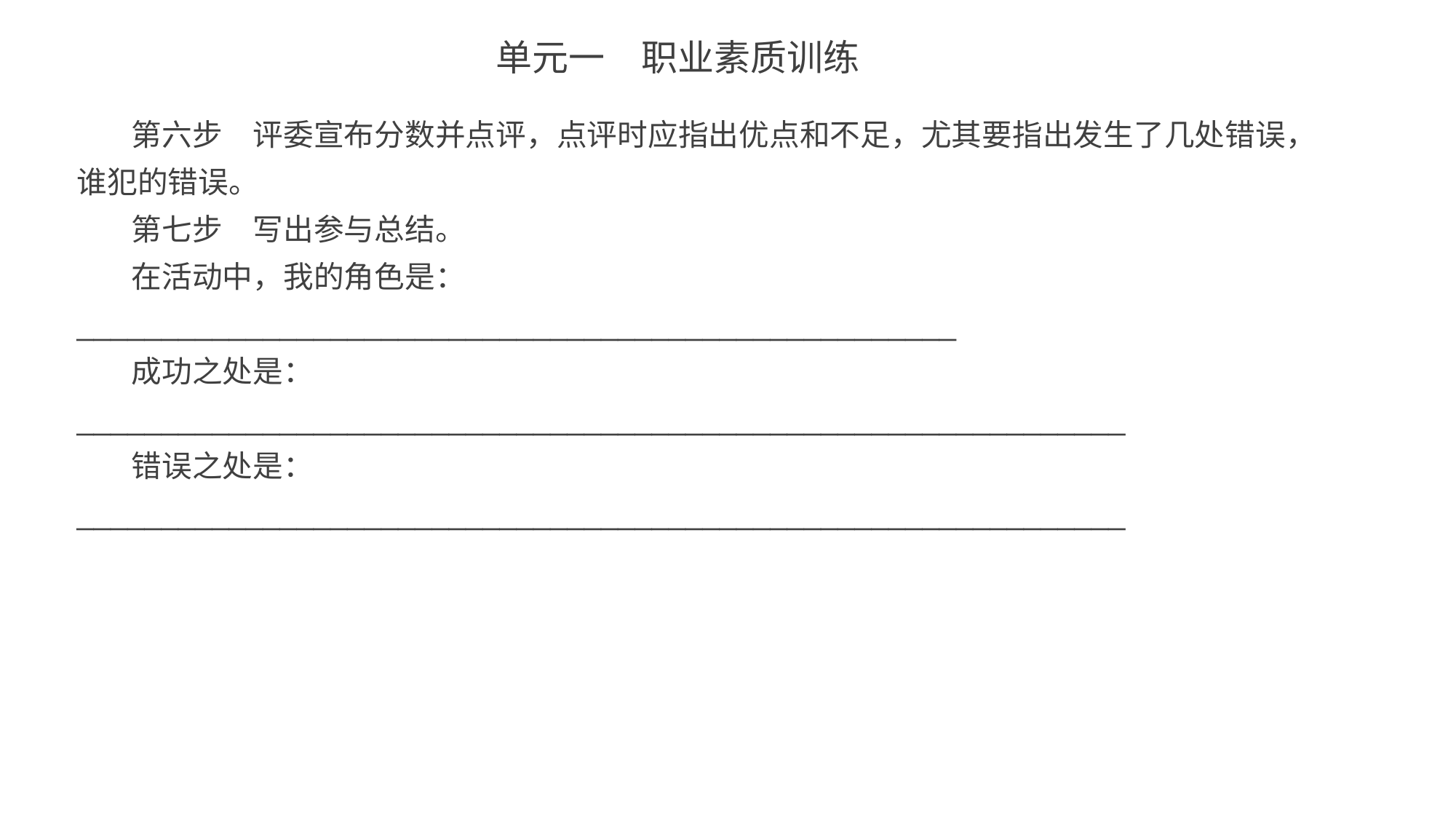

单元一　职业素质训练
第六步　评委宣布分数并点评，点评时应指出优点和不足，尤其要指出发生了几处错误，谁犯的错误。
第七步　写出参与总结。
在活动中，我的角色是：____________________________________________________
成功之处是：______________________________________________________________
错误之处是：______________________________________________________________